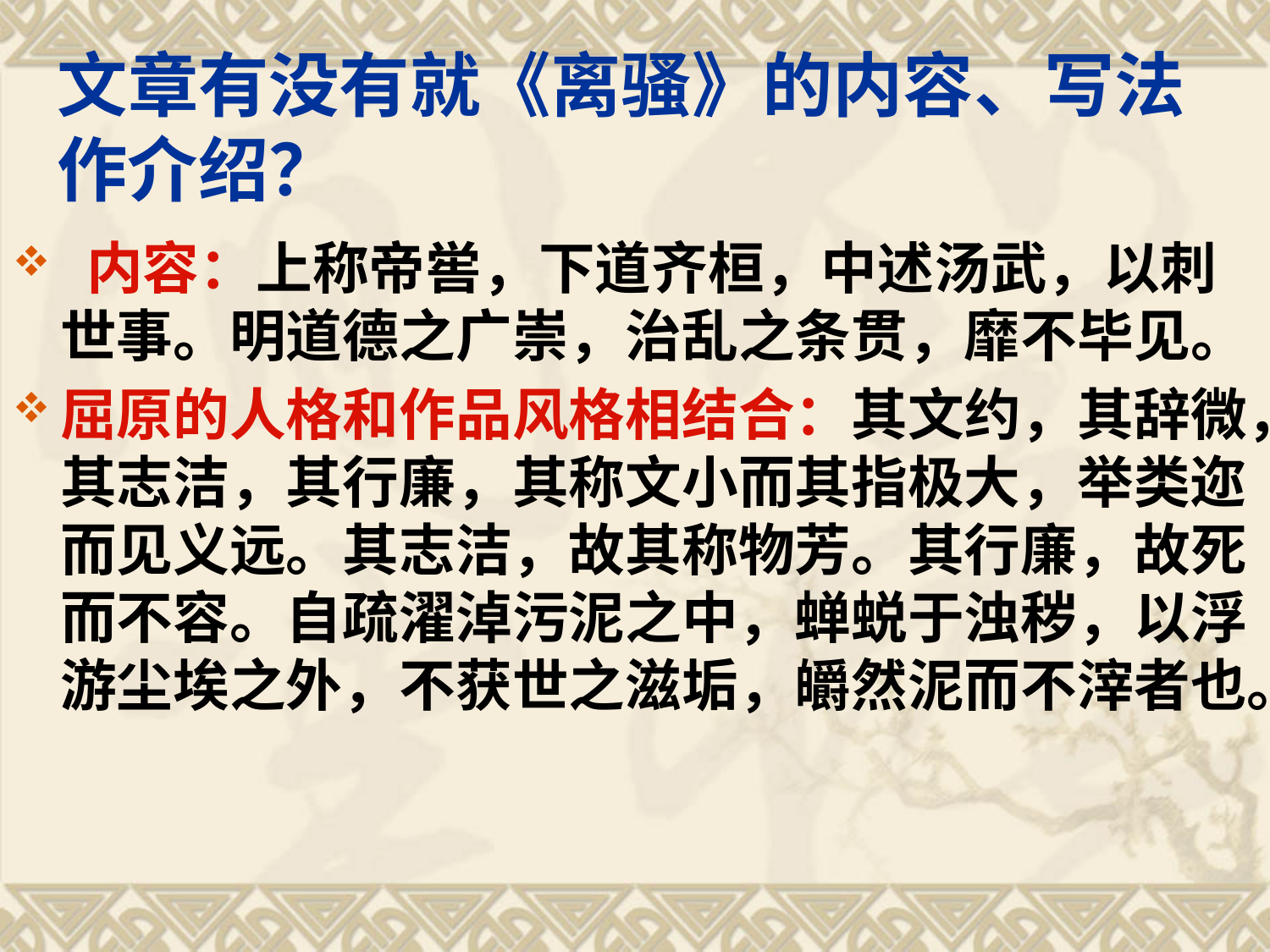

# 文章有没有就《离骚》的内容、写法作介绍？
 内容：上称帝喾，下道齐桓，中述汤武，以刺世事。明道德之广崇，治乱之条贯，靡不毕见。
屈原的人格和作品风格相结合：其文约，其辞微，其志洁，其行廉，其称文小而其指极大，举类迩而见义远。其志洁，故其称物芳。其行廉，故死而不容。自疏濯淖污泥之中，蝉蜕于浊秽，以浮游尘埃之外，不获世之滋垢，皭然泥而不滓者也。